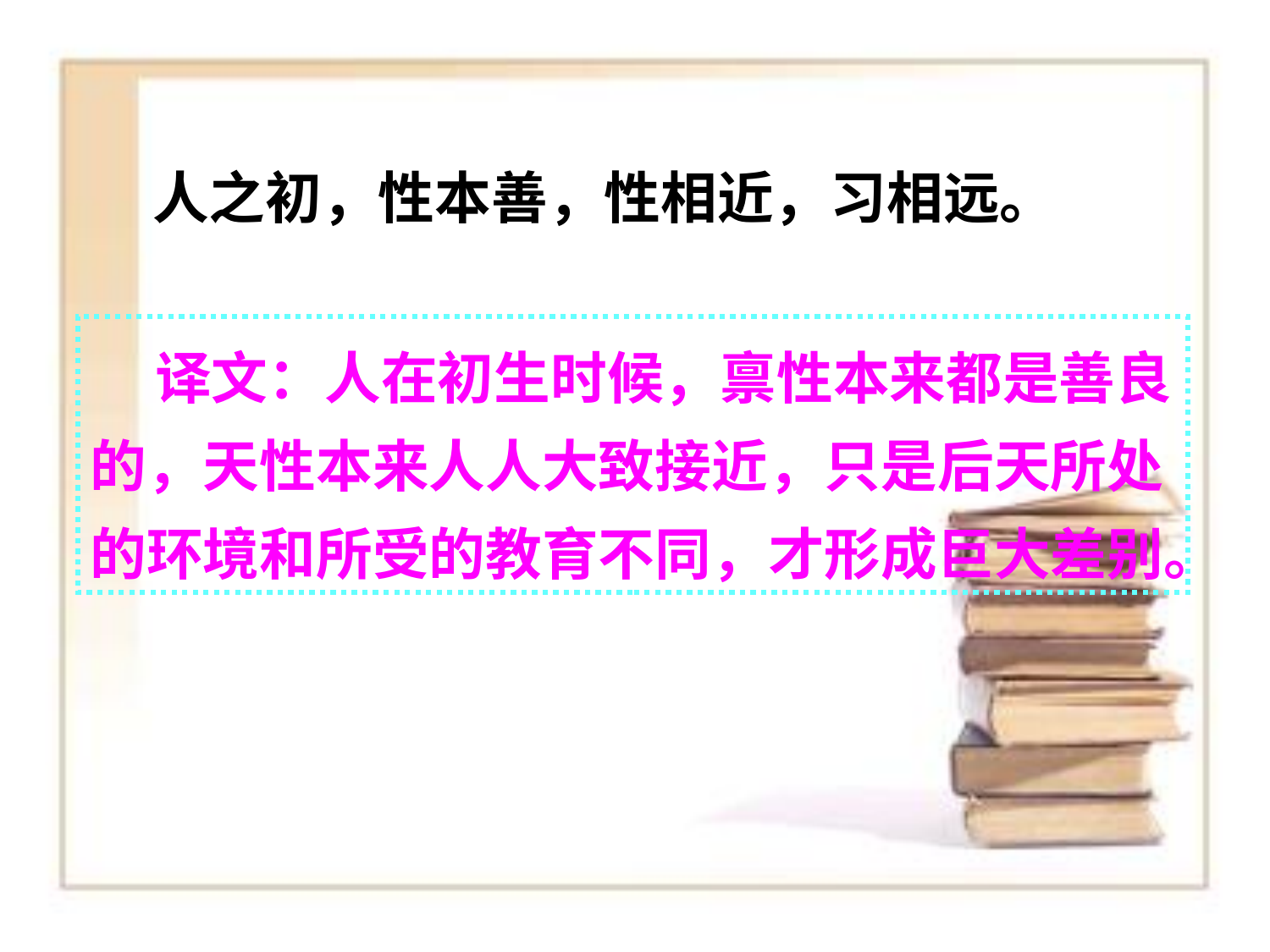

人之初，性本善，性相近，习相远。
    译文：人在初生时候，禀性本来都是善良的，天性本来人人大致接近，只是后天所处的环境和所受的教育不同，才形成巨大差别。